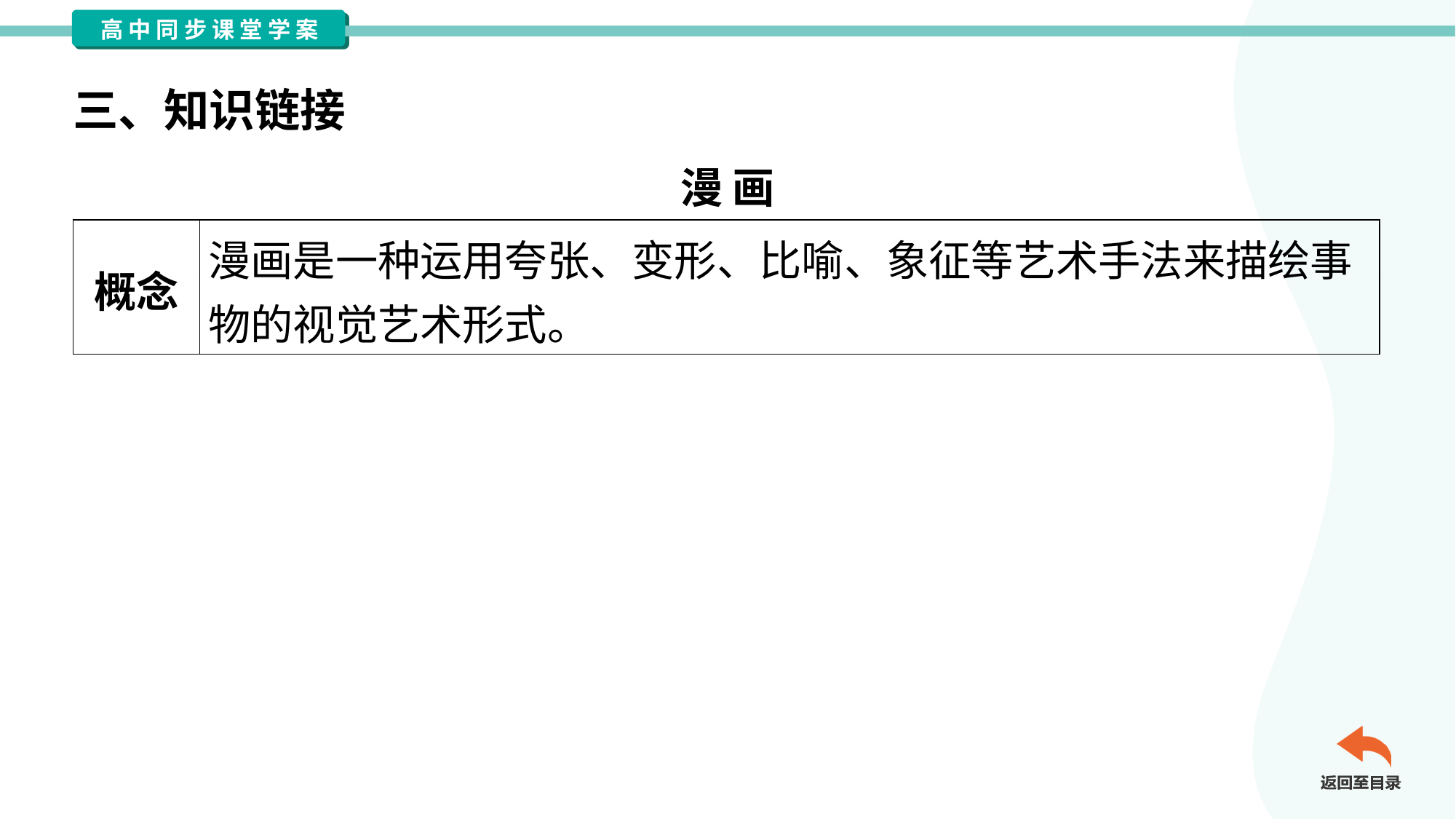

三、知识链接
漫 画
| 概念 | 漫画是一种运用夸张、变形、比喻、象征等艺术手法来描绘事 物的视觉艺术形式。 |
| --- | --- |